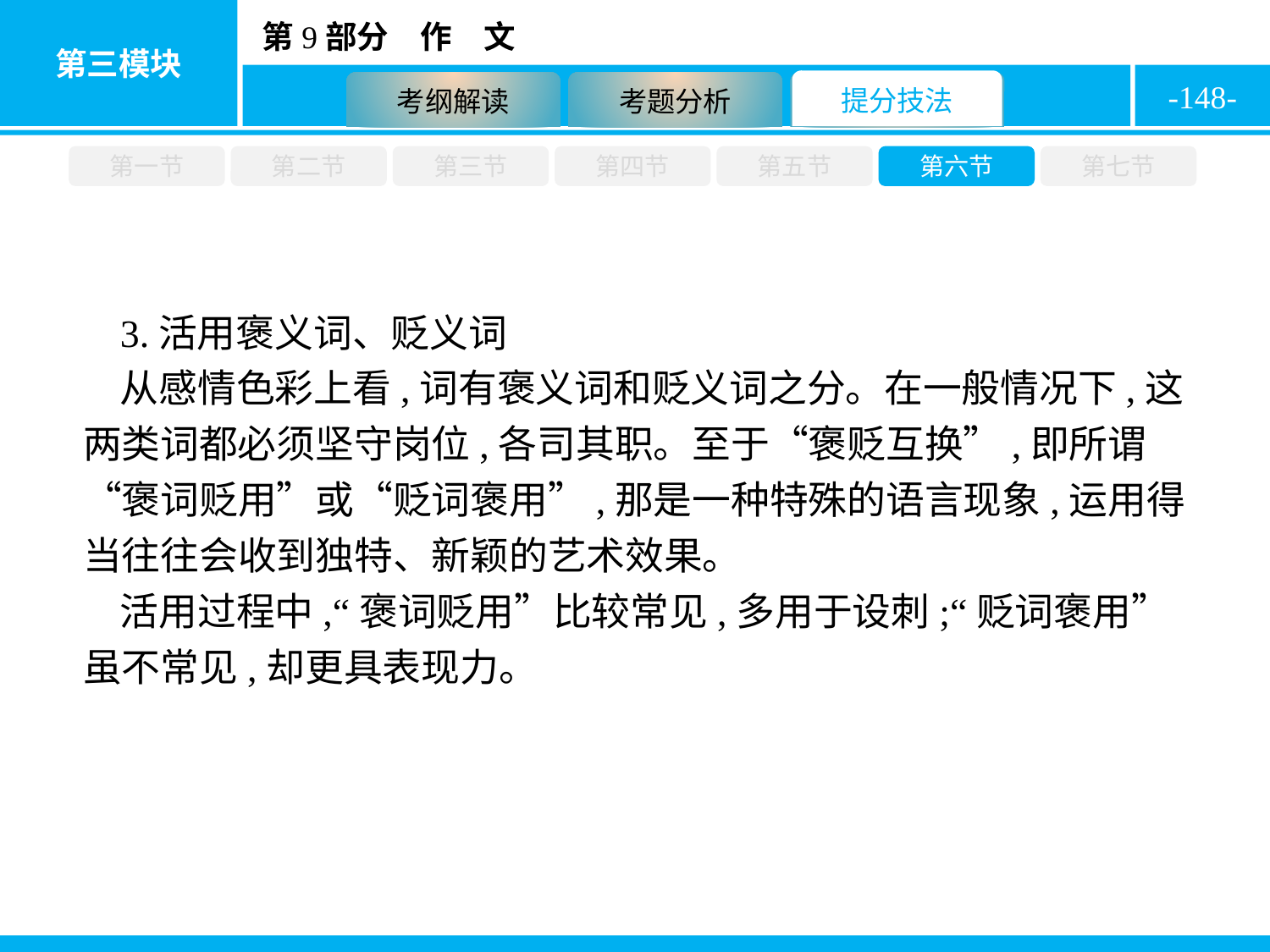

-148-
第一节
第二节
第三节
第四节
第五节
第六节
第七节
3.活用褒义词、贬义词
从感情色彩上看,词有褒义词和贬义词之分。在一般情况下,这两类词都必须坚守岗位,各司其职。至于“褒贬互换”,即所谓“褒词贬用”或“贬词褒用”,那是一种特殊的语言现象,运用得当往往会收到独特、新颖的艺术效果。
活用过程中,“褒词贬用”比较常见,多用于设刺;“贬词褒用”虽不常见,却更具表现力。